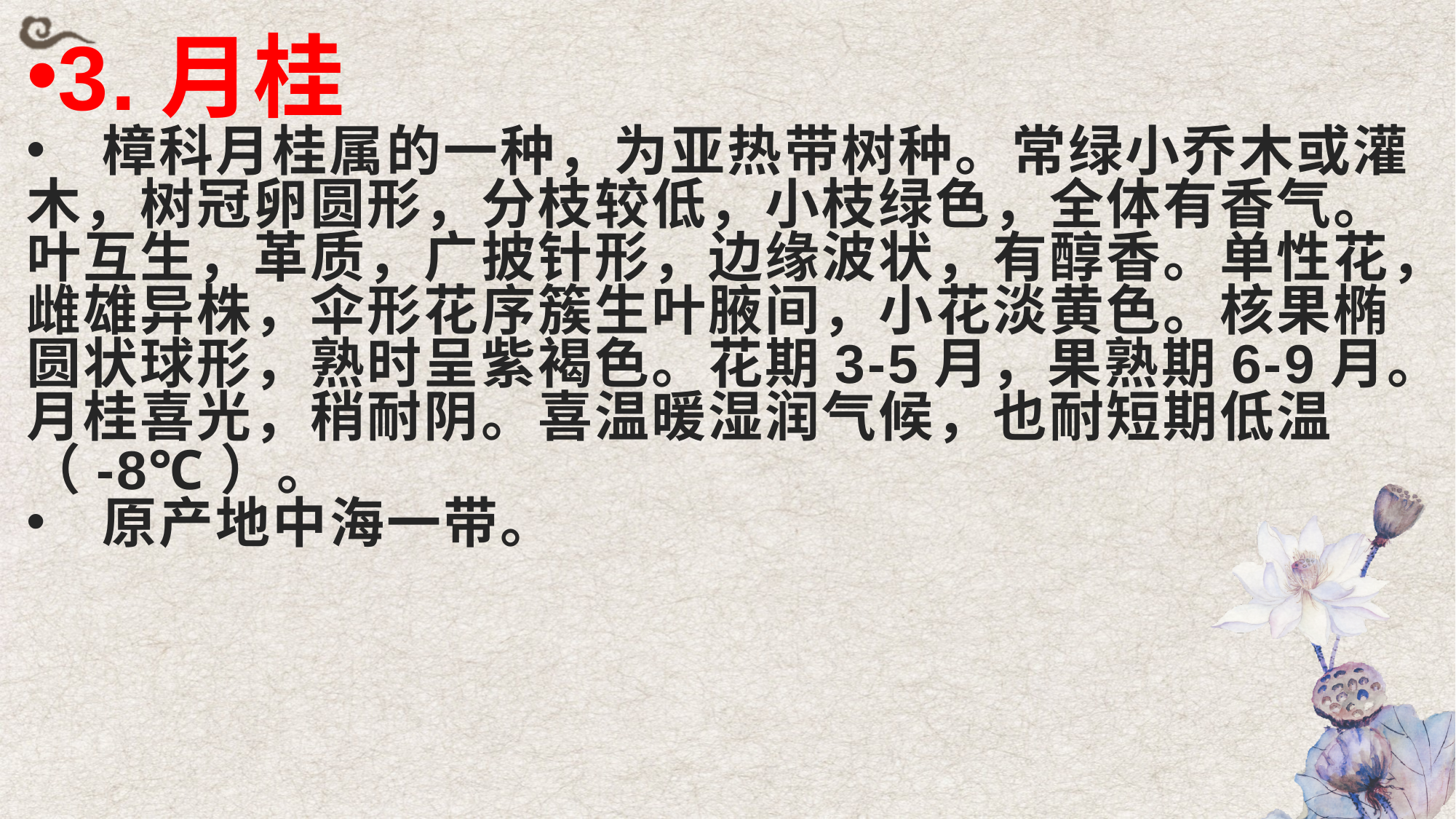

#

3.月桂
   樟科月桂属的一种，为亚热带树种。常绿小乔木或灌木，树冠卵圆形，分枝较低，小枝绿色，全体有香气。叶互生，革质，广披针形，边缘波状，有醇香。单性花，雌雄异株，伞形花序簇生叶腋间，小花淡黄色。核果椭圆状球形，熟时呈紫褐色。花期3-5月，果熟期6-9月。月桂喜光，稍耐阴。喜温暖湿润气候，也耐短期低温（-8℃）。
   原产地中海一带。